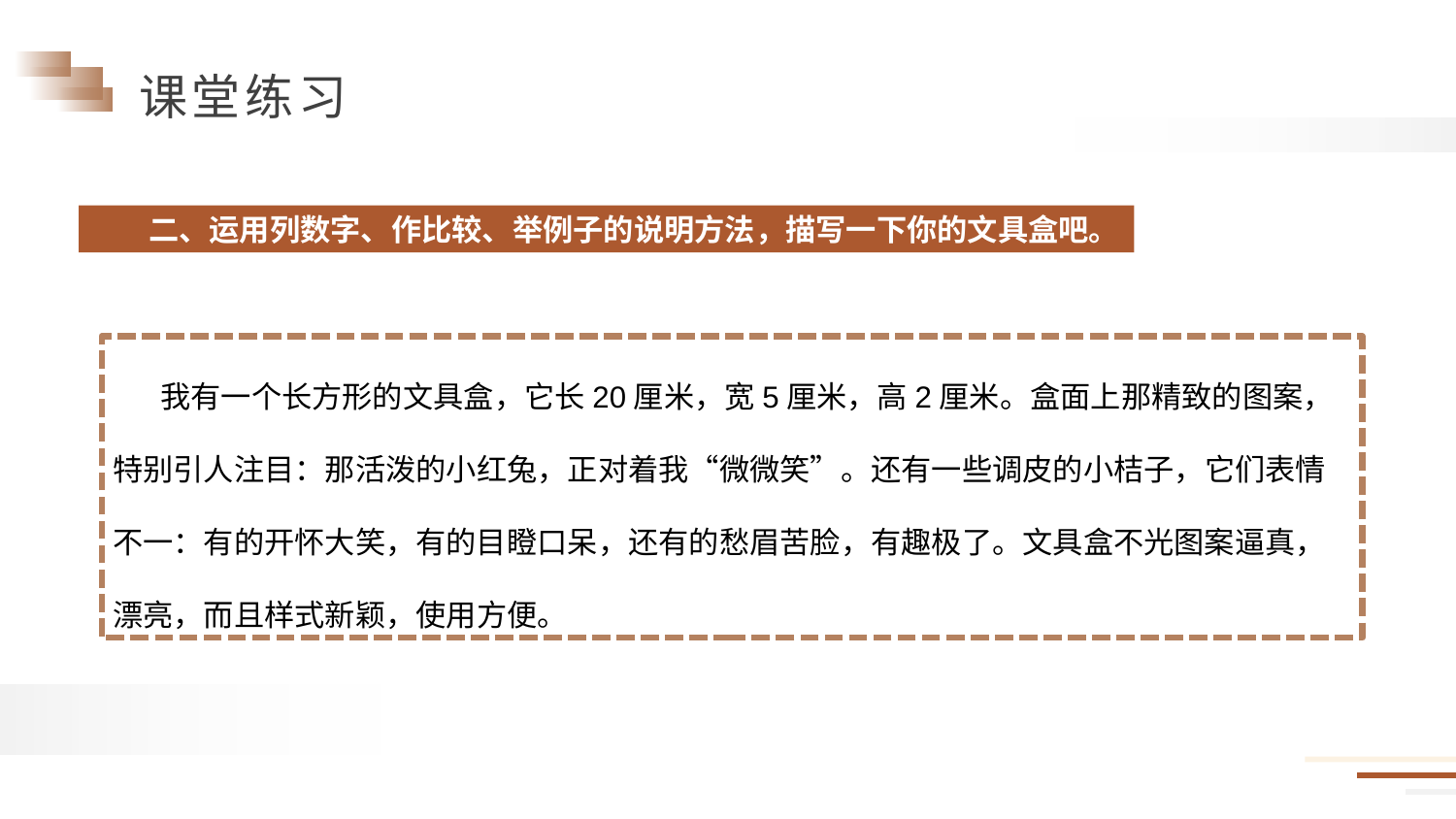

二、运用列数字、作比较、举例子的说明方法，描写一下你的文具盒吧。
      我有一个长方形的文具盒，它长20厘米，宽5厘米，高2厘米。盒面上那精致的图案，特别引人注目：那活泼的小红兔，正对着我“微微笑”。还有一些调皮的小桔子，它们表情不一：有的开怀大笑，有的目瞪口呆，还有的愁眉苦脸，有趣极了。文具盒不光图案逼真，漂亮，而且样式新颖，使用方便。